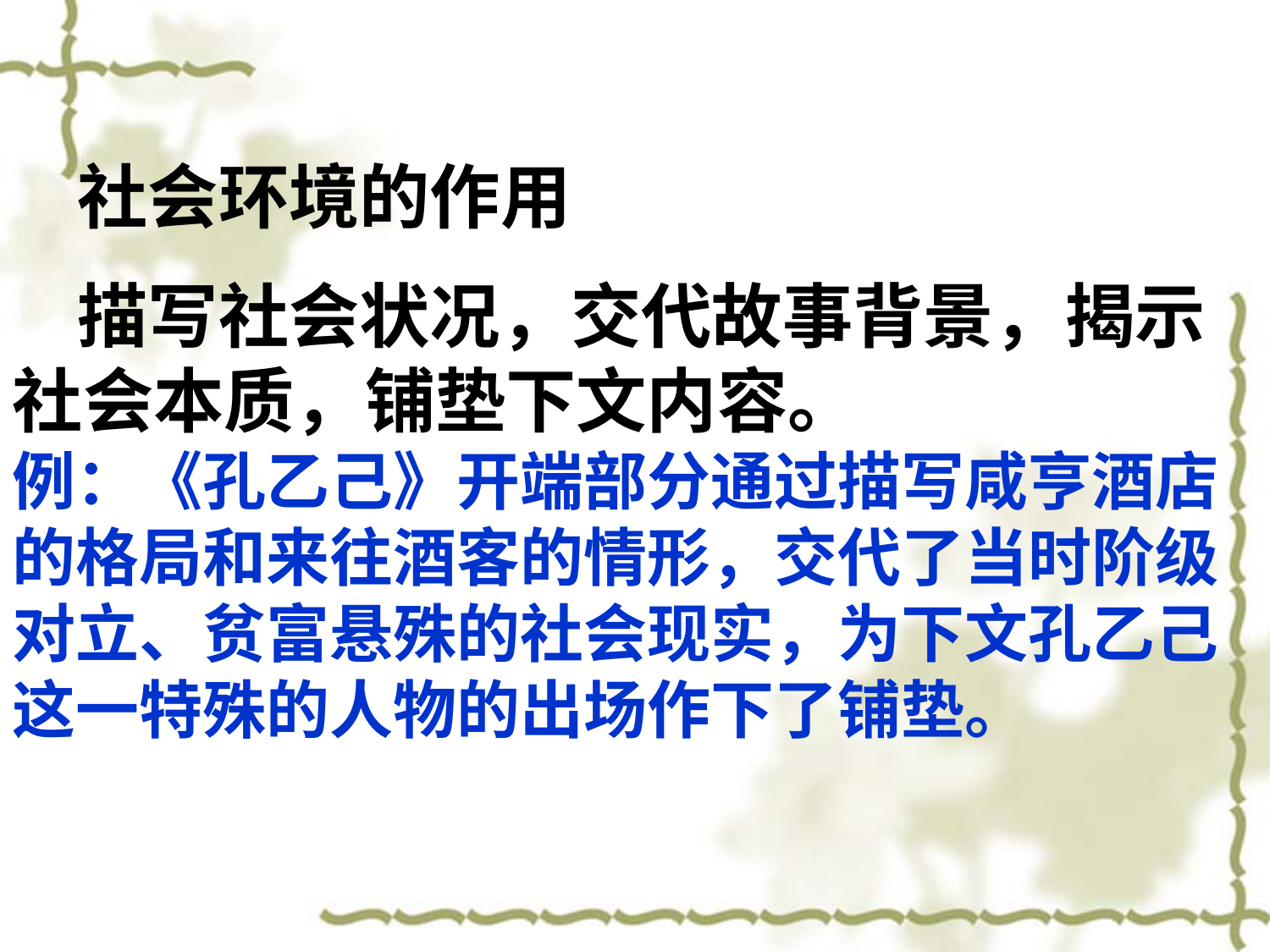

社会环境的作用
   描写社会状况，交代故事背景，揭示社会本质，铺垫下文内容。
例：《孔乙己》开端部分通过描写咸亨酒店的格局和来往酒客的情形，交代了当时阶级对立、贫富悬殊的社会现实，为下文孔乙己这一特殊的人物的出场作下了铺垫。